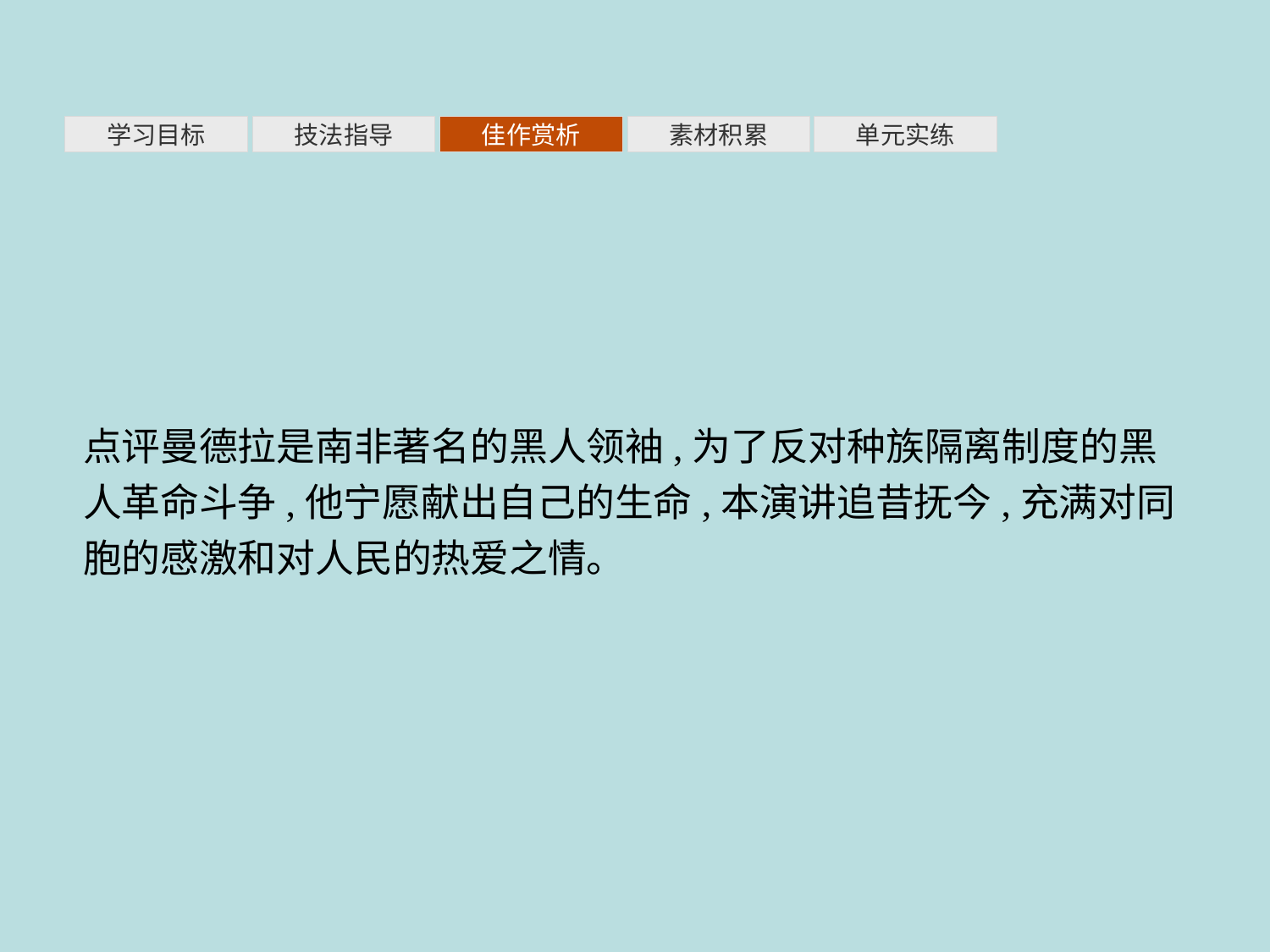

素材积累
学习目标
技法指导
佳作赏析
单元实练
点评曼德拉是南非著名的黑人领袖,为了反对种族隔离制度的黑人革命斗争,他宁愿献出自己的生命,本演讲追昔抚今,充满对同胞的感激和对人民的热爱之情。